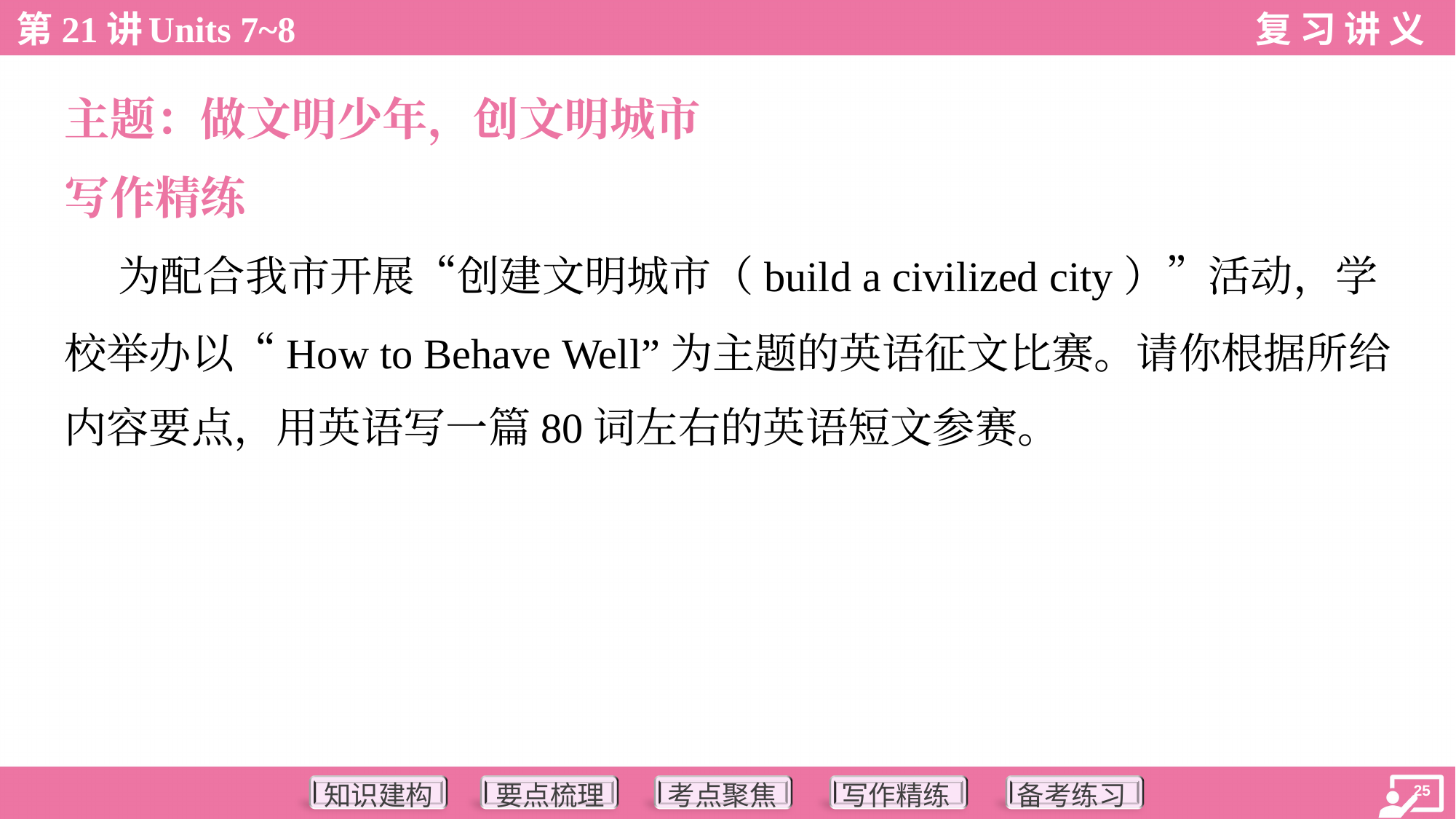

主题：做文明少年，创文明城市
写作精练
    为配合我市开展“创建文明城市（build a civilized city）”活动，学
校举办以“How to Behave Well”为主题的英语征文比赛。请你根据所给
内容要点，用英语写一篇80词左右的英语短文参赛。